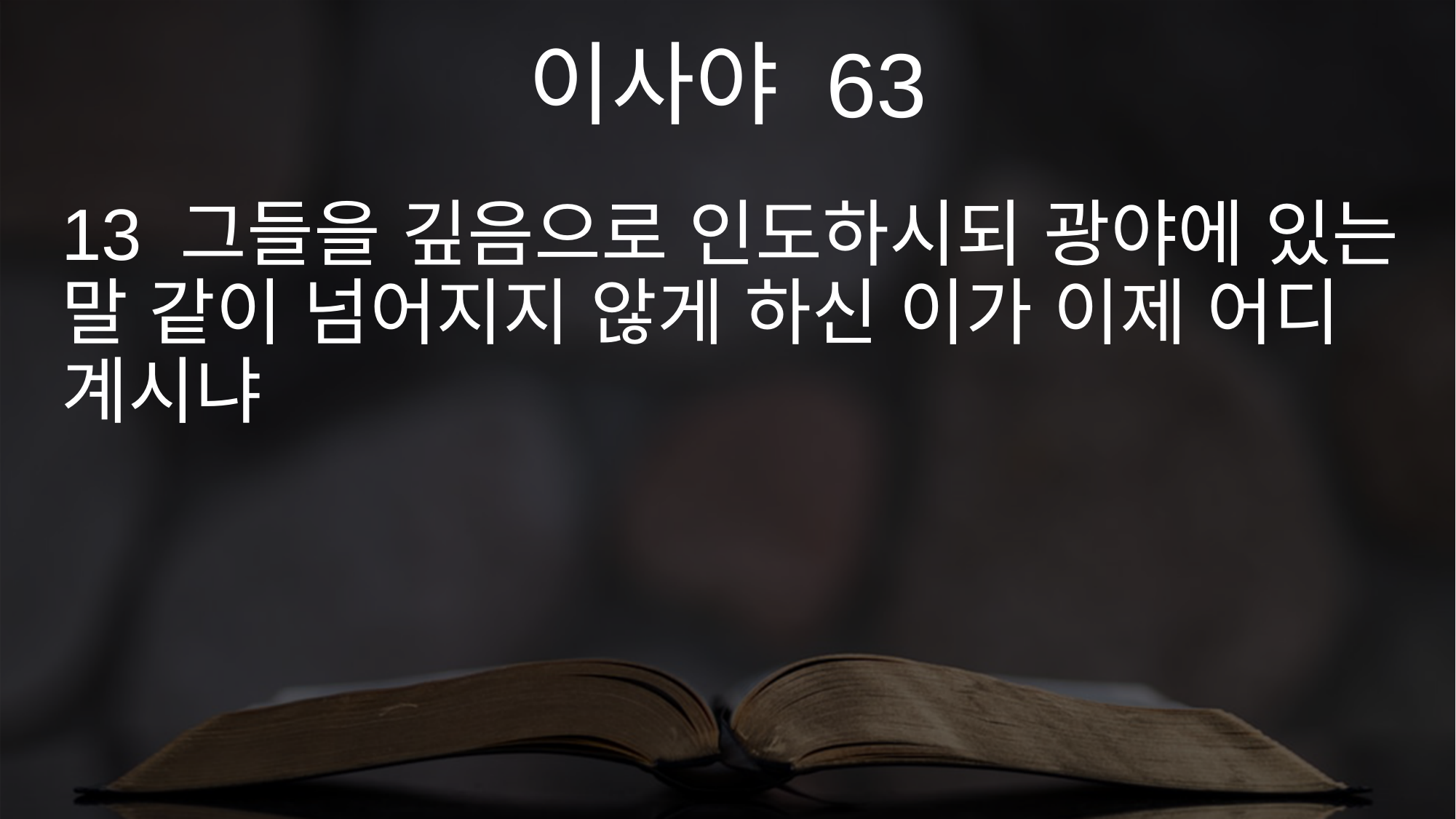

이사야 63
13 그들을 깊음으로 인도하시되 광야에 있는 말 같이 넘어지지 않게 하신 이가 이제 어디 계시냐